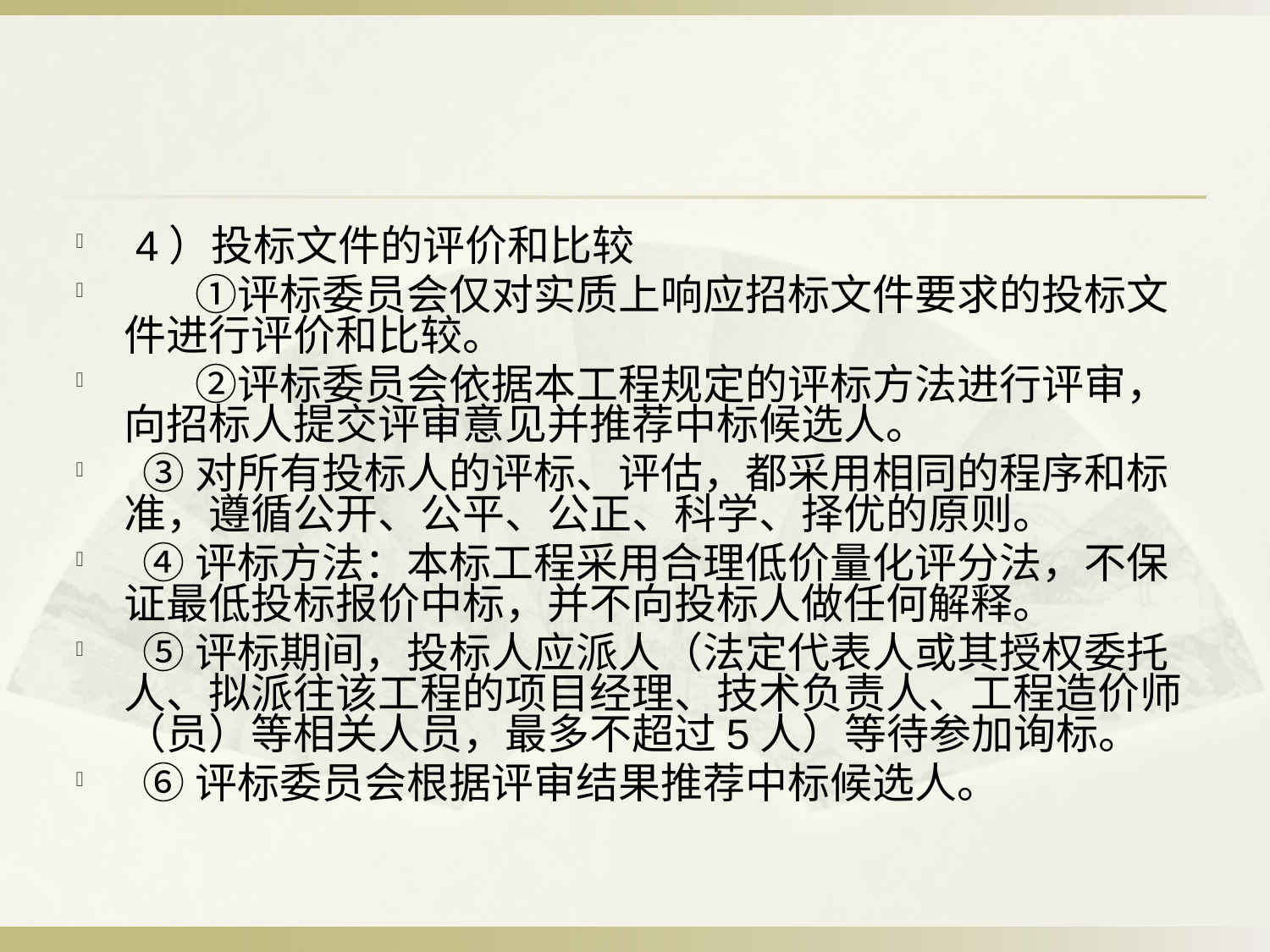

#
 4）投标文件的评价和比较
 　 ①评标委员会仅对实质上响应招标文件要求的投标文件进行评价和比较。
 　 ②评标委员会依据本工程规定的评标方法进行评审，向招标人提交评审意见并推荐中标候选人。
  ③对所有投标人的评标、评估，都采用相同的程序和标准，遵循公开、公平、公正、科学、择优的原则。
  ④评标方法：本标工程采用合理低价量化评分法，不保证最低投标报价中标，并不向投标人做任何解释。
  ⑤评标期间，投标人应派人（法定代表人或其授权委托人、拟派往该工程的项目经理、技术负责人、工程造价师（员）等相关人员，最多不超过5人）等待参加询标。
  ⑥评标委员会根据评审结果推荐中标候选人。